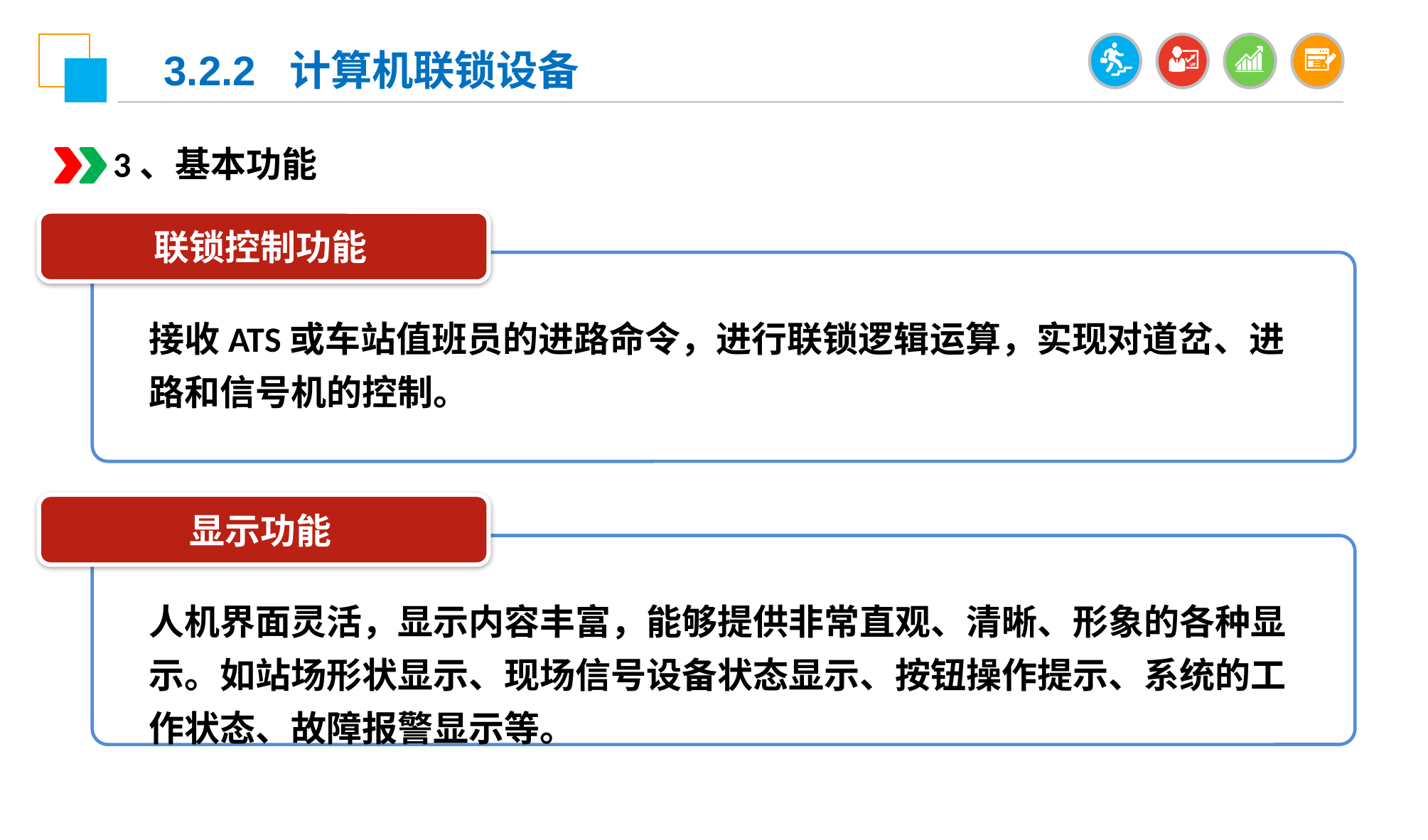

3.2.2  计算机联锁设备
3、基本功能

联锁控制功能

接收ATS或车站值班员的进路命令，进行联锁逻辑运算，实现对道岔、进路和信号机的控制。

显示功能

人机界面灵活，显示内容丰富，能够提供非常直观、清晰、形象的各种显示。如站场形状显示、现场信号设备状态显示、按钮操作提示、系统的工作状态、故障报警显示等。